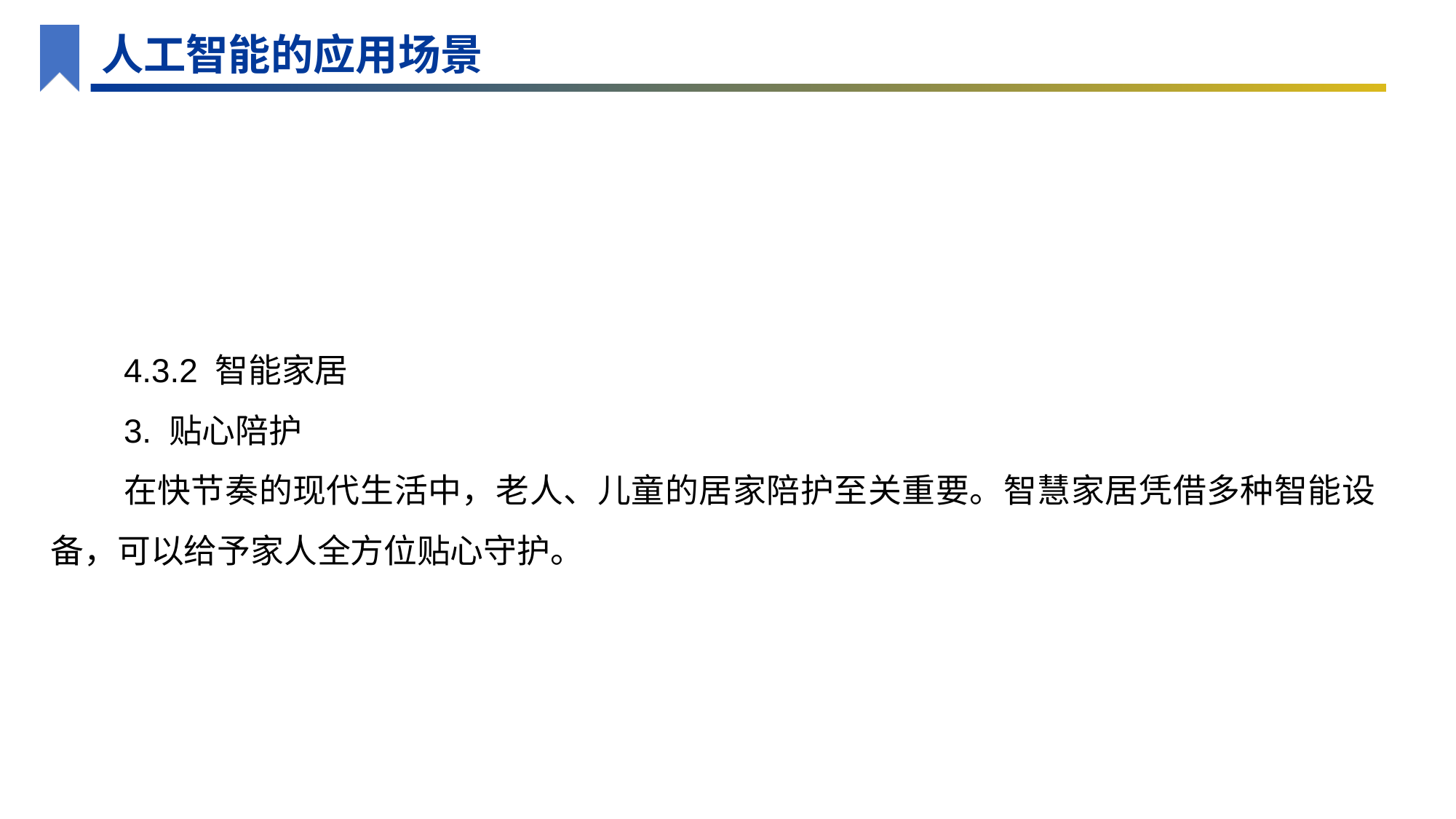

人工智能的应用场景
4.3.2 智能家居
3. 贴心陪护
在快节奏的现代生活中，老人、儿童的居家陪护至关重要。智慧家居凭借多种智能设备，可以给予家人全方位贴心守护。